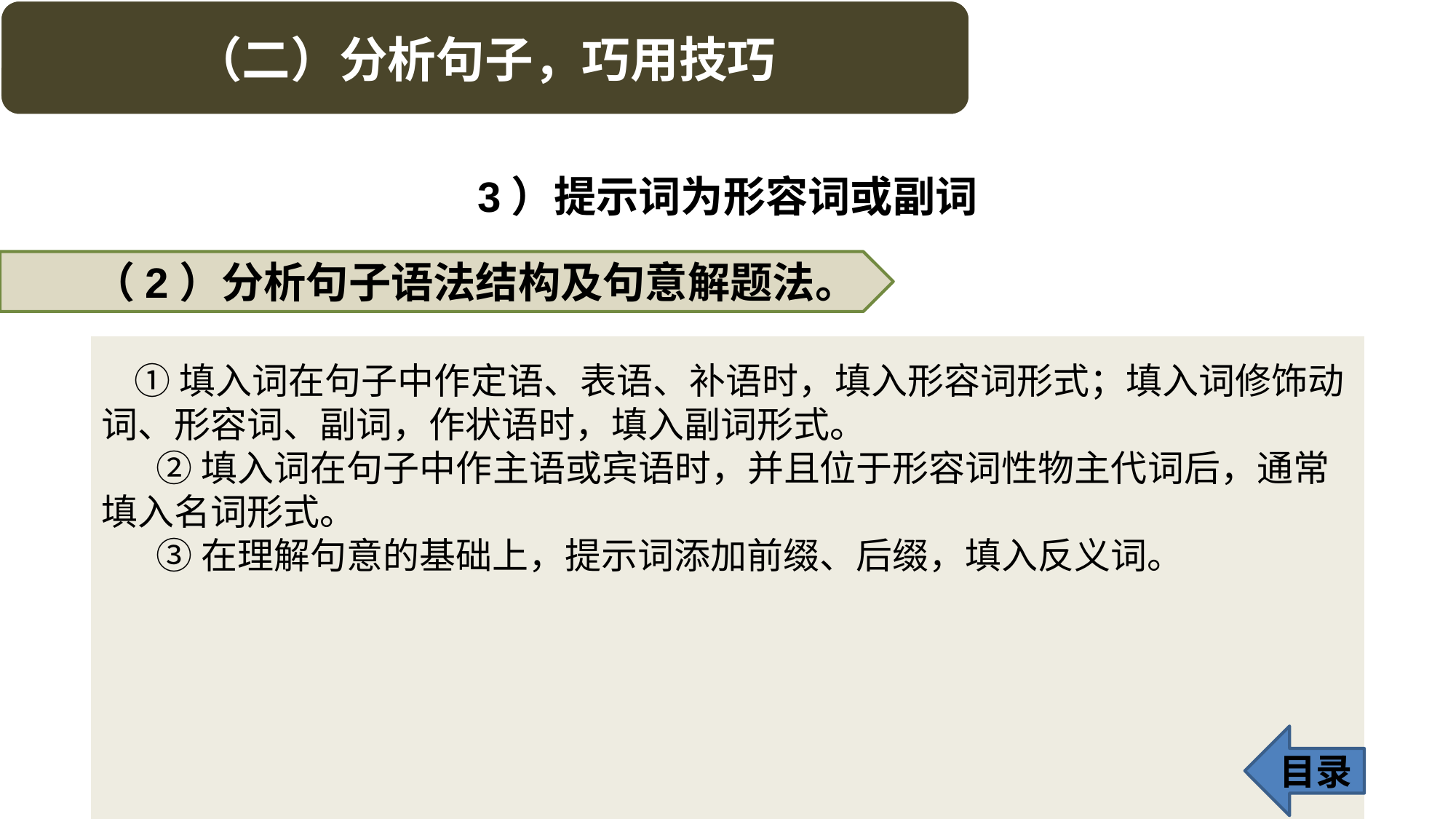

（二）分析句子，巧用技巧
3）提示词为形容词或副词
（2）分析句子语法结构及句意解题法。

    ①填入词在句子中作定语、表语、补语时，填入形容词形式；填入词修饰动词、形容词、副词，作状语时，填入副词形式。
②填入词在句子中作主语或宾语时，并且位于形容词性物主代词后，通常填入名词形式。
③在理解句意的基础上，提示词添加前缀、后缀，填入反义词。
目录
36